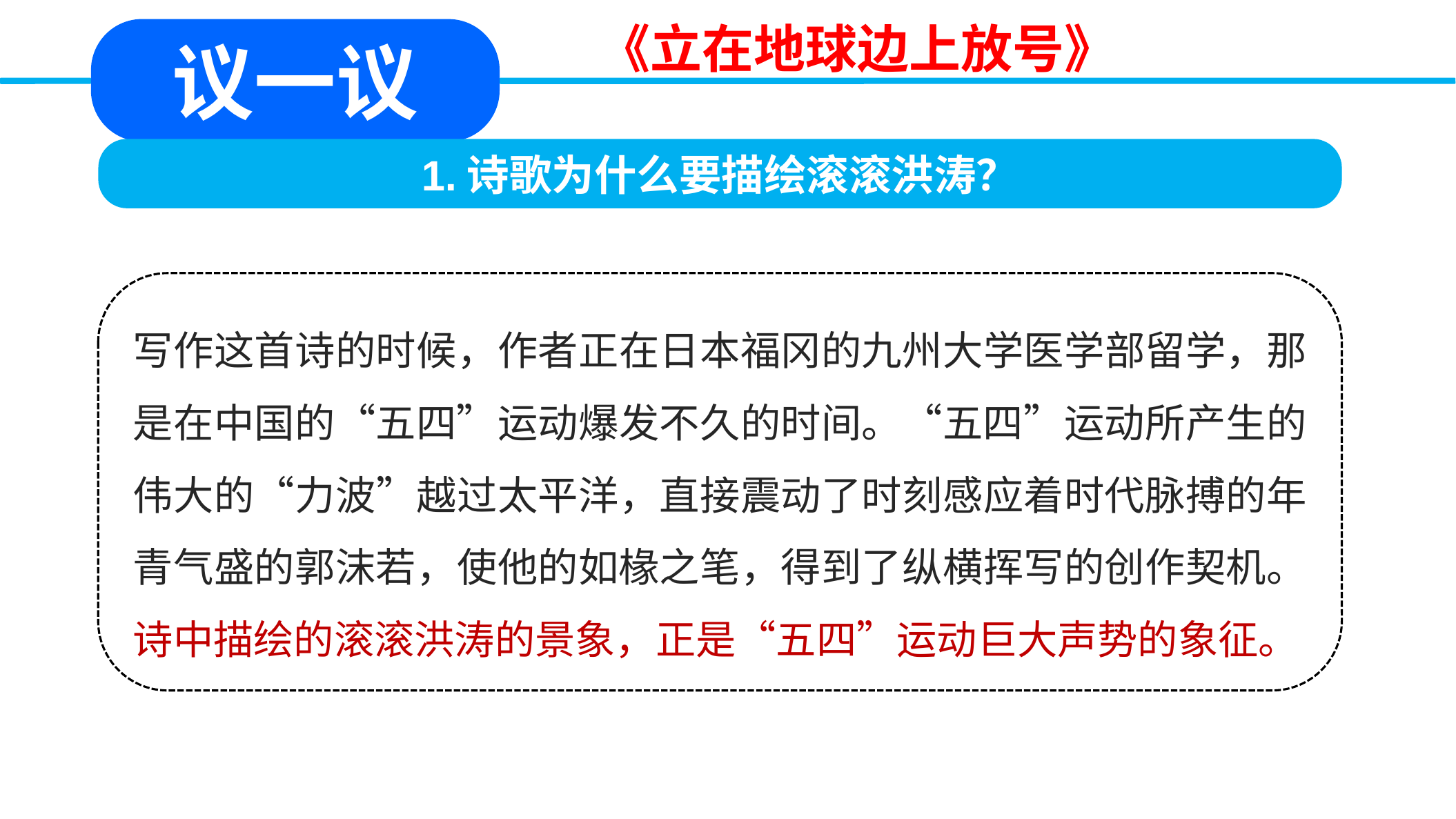

《立在地球边上放号》
议一议

扶夷江
1.诗歌为什么要描绘滚滚洪涛？
写作这首诗的时候，作者正在日本福冈的九州大学医学部留学，那是在中国的“五四”运动爆发不久的时间。“五四”运动所产生的伟大的“力波”越过太平洋，直接震动了时刻感应着时代脉搏的年青气盛的郭沫若，使他的如椽之笔，得到了纵横挥写的创作契机。诗中描绘的滚滚洪涛的景象，正是“五四”运动巨大声势的象征。